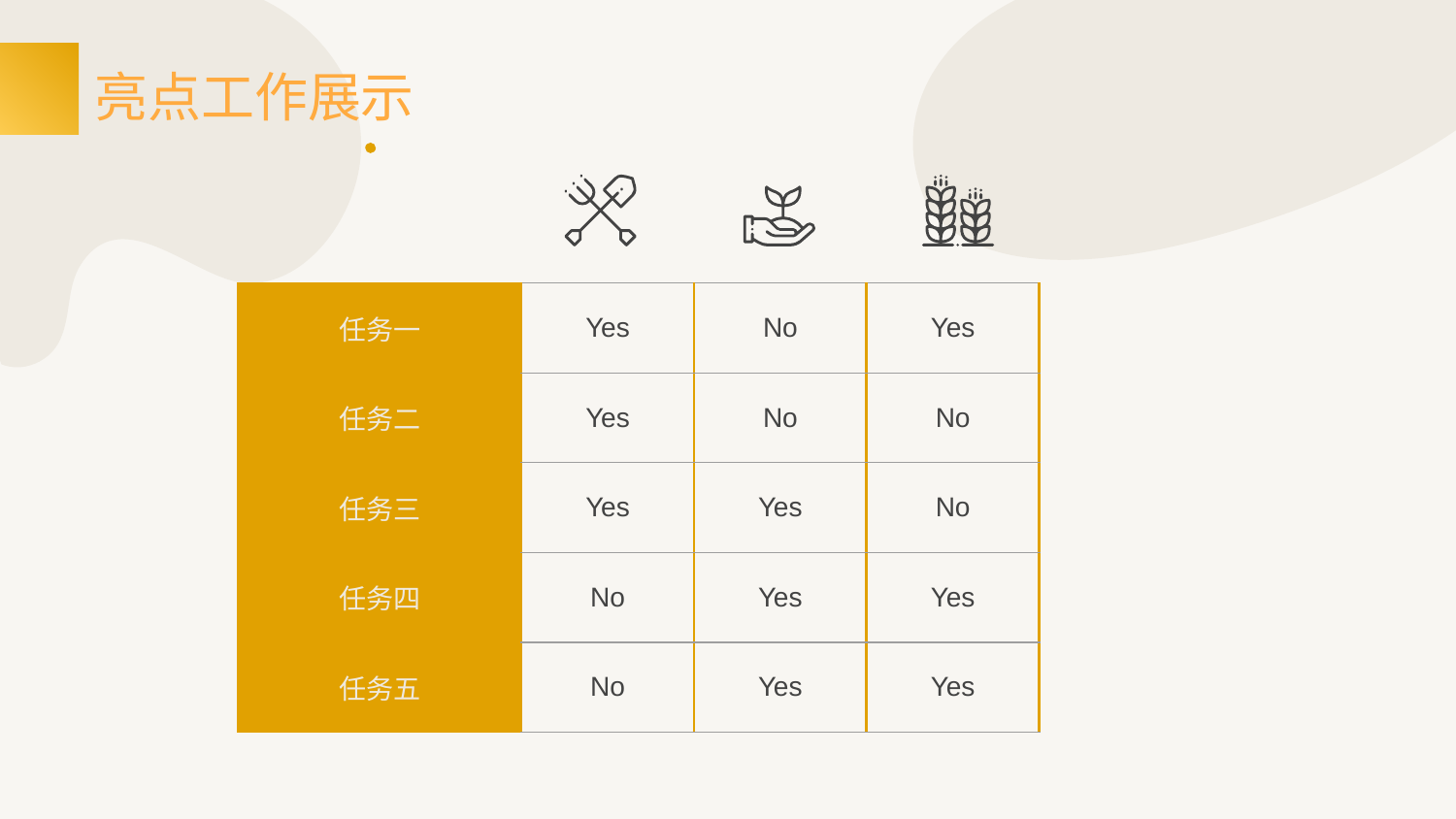

# 亮点工作展示

| 任务一 | Yes | No | Yes |
| --- | --- | --- | --- |
| 任务二 | Yes | No | No |
| 任务三 | Yes | Yes | No |
| 任务四 | No | Yes | Yes |
| 任务五 | No | Yes | Yes |